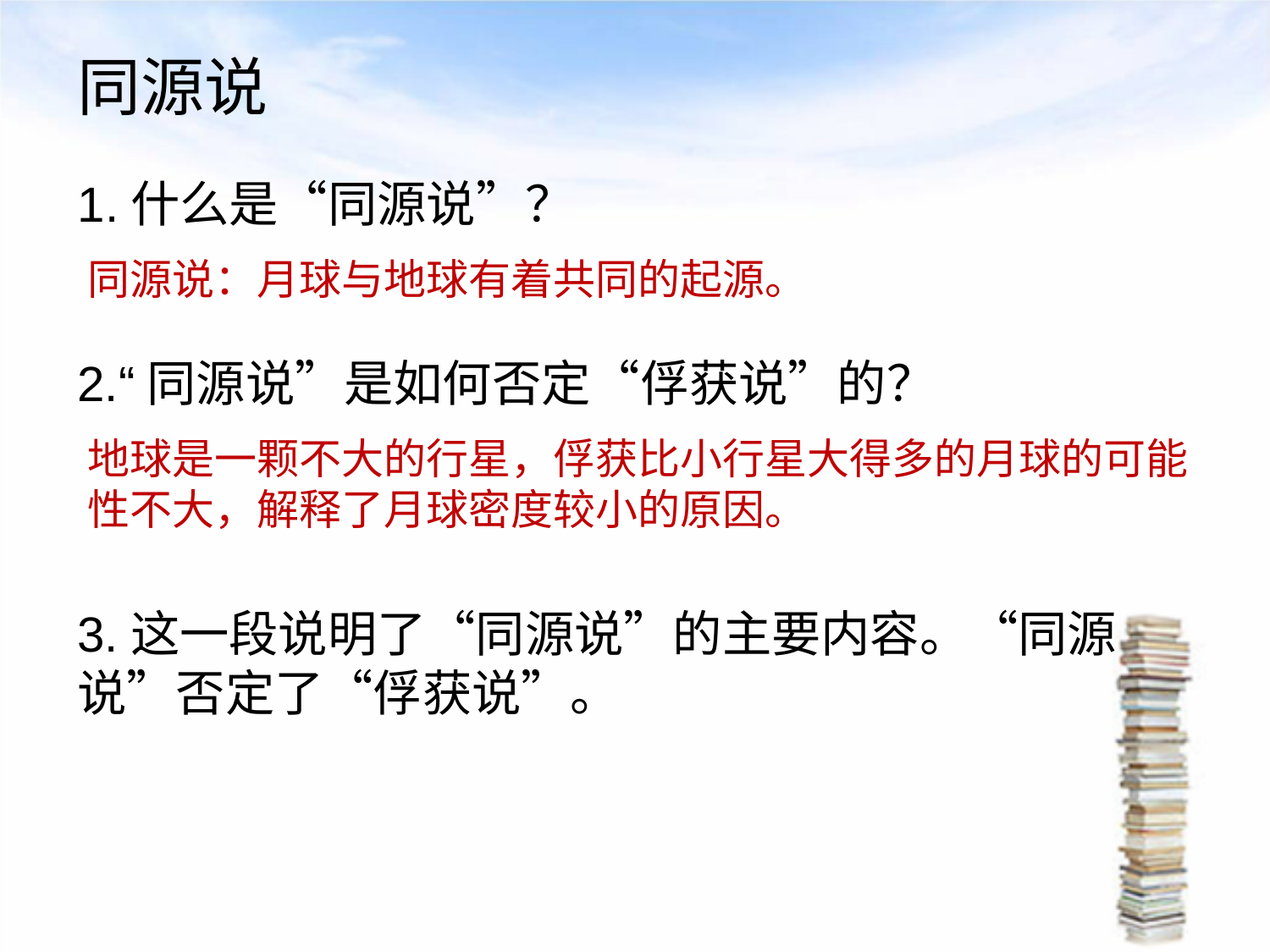

# 同源说
1.什么是“同源说”？
同源说：月球与地球有着共同的起源。
2.“同源说”是如何否定“俘获说”的？
地球是一颗不大的行星，俘获比小行星大得多的月球的可能性不大，解释了月球密度较小的原因。
3.这一段说明了“同源说”的主要内容。“同源说”否定了“俘获说”。